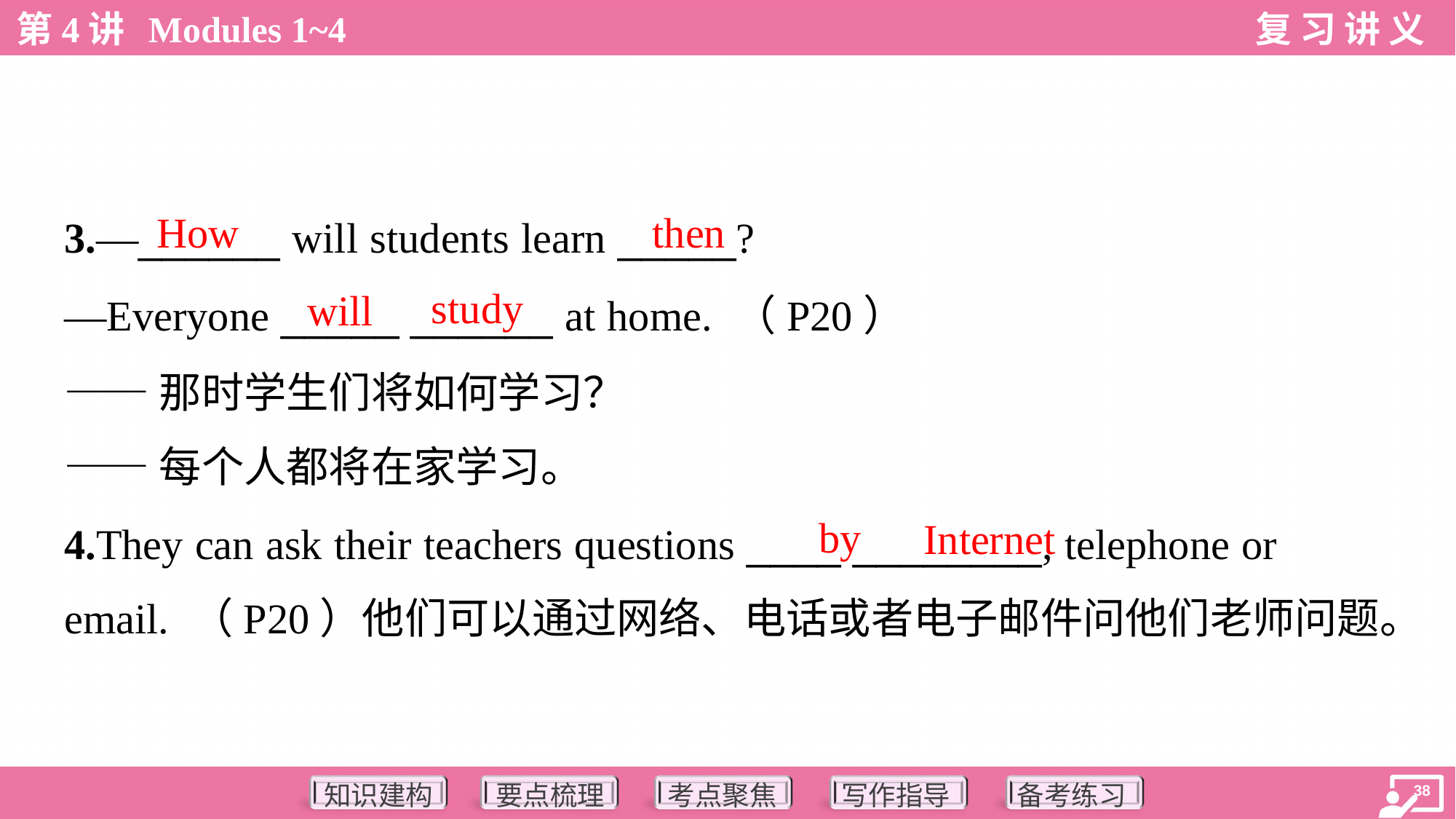

How
then
3.—______ will students learn _____?
—Everyone _____ ______ at home. （P20）
——那时学生们将如何学习？
——每个人都将在家学习。
study
will
by
Internet
4.They can ask their teachers questions ____ ________, telephone or
email. （P20）他们可以通过网络、电话或者电子邮件问他们老师问题。